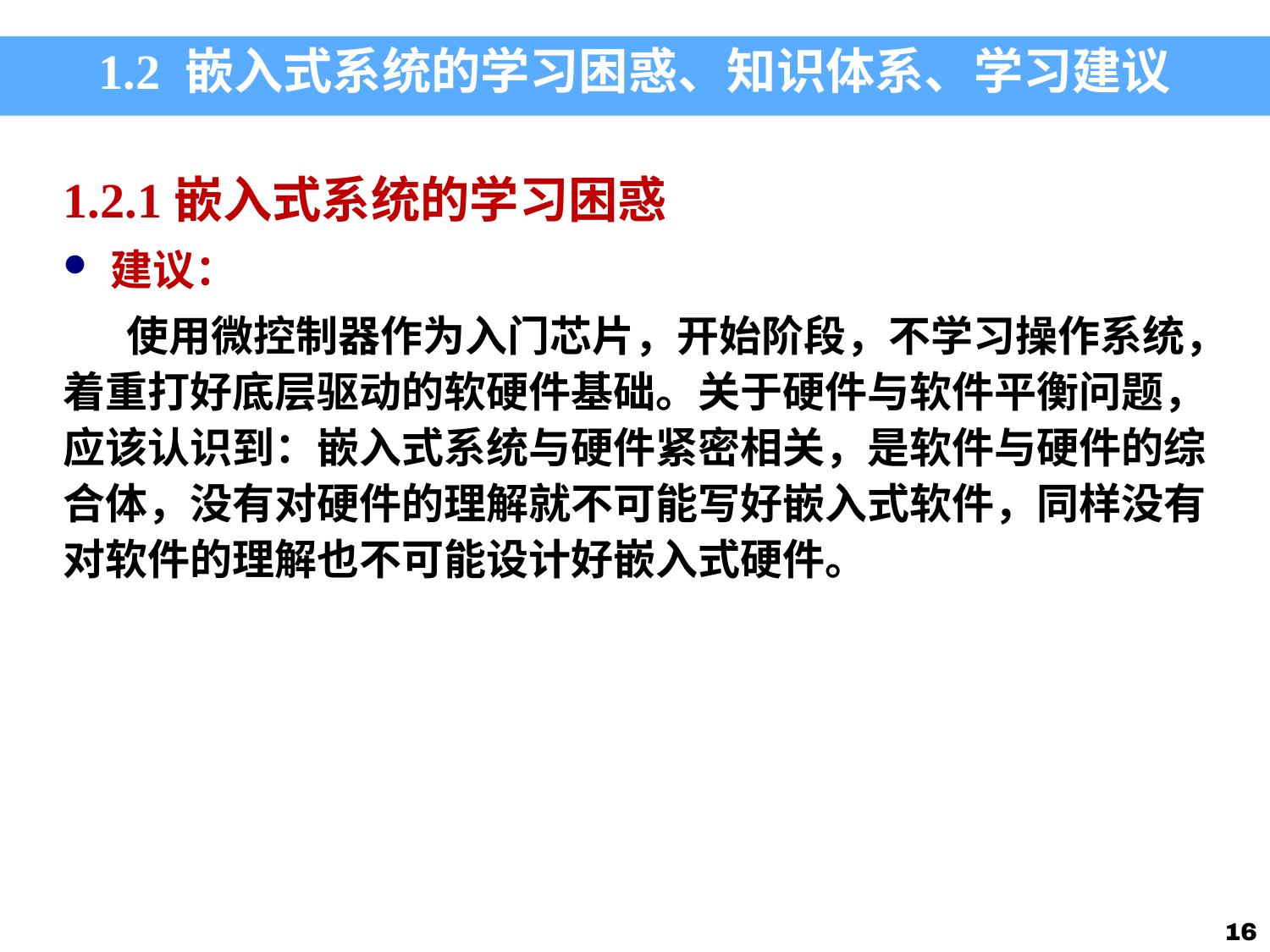

1.2 嵌入式系统的学习困惑、知识体系、学习建议
1.2.1嵌入式系统的学习困惑
建议：
使用微控制器作为入门芯片，开始阶段，不学习操作系统，着重打好底层驱动的软硬件基础。关于硬件与软件平衡问题，应该认识到：嵌入式系统与硬件紧密相关，是软件与硬件的综合体，没有对硬件的理解就不可能写好嵌入式软件，同样没有对软件的理解也不可能设计好嵌入式硬件。
16